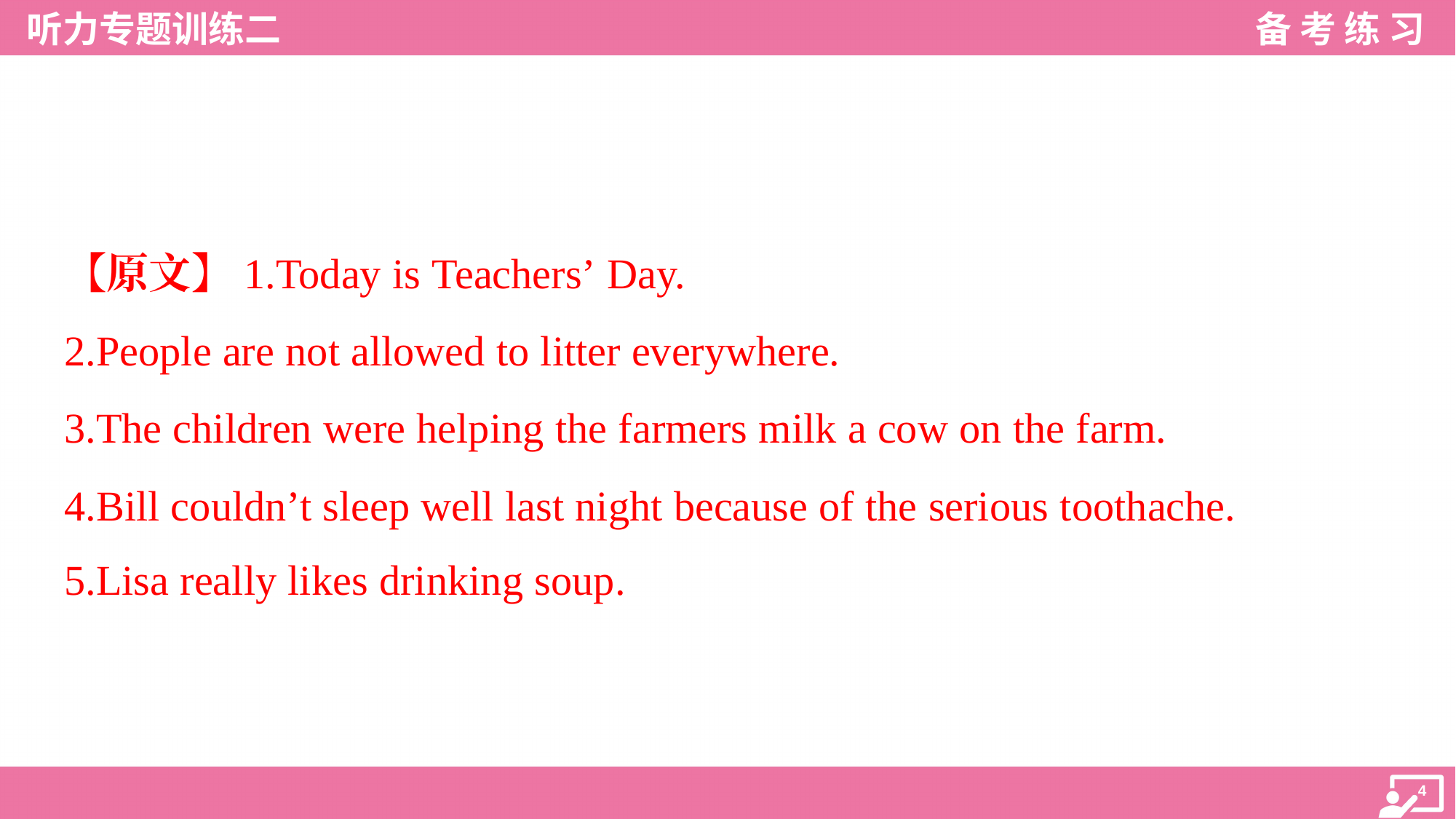

【原文】1.Today is Teachers’ Day.
2.People are not allowed to litter everywhere.
3.The children were helping the farmers milk a cow on the farm.
4.Bill couldn’t sleep well last night because of the serious toothache.
5.Lisa really likes drinking soup.